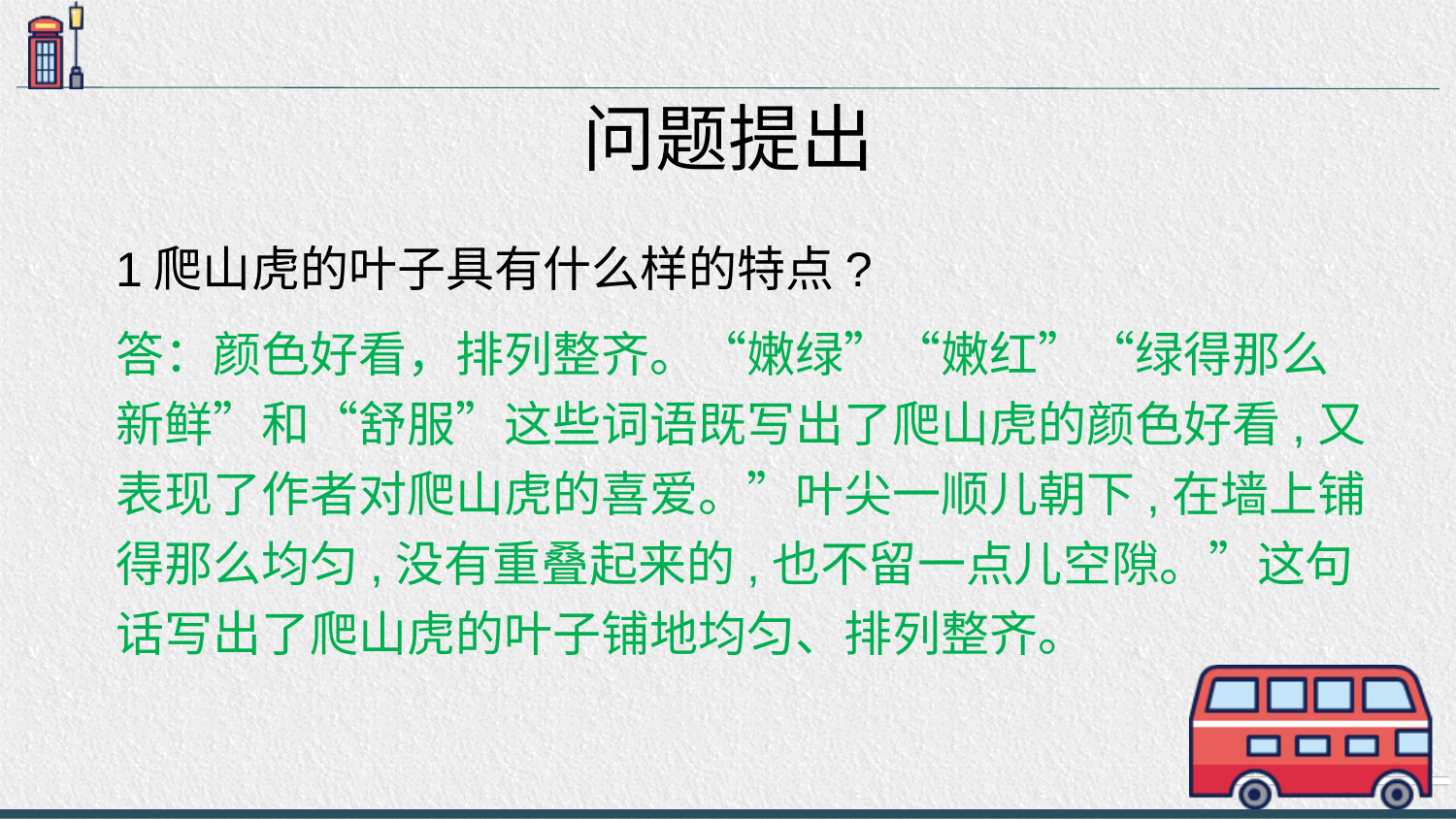

# 问题提出
1爬山虎的叶子具有什么样的特点?
答：颜色好看，排列整齐。“嫩绿”“嫩红”“绿得那么新鲜”和“舒服”这些词语既写出了爬山虎的颜色好看,又表现了作者对爬山虎的喜爱。”叶尖一顺儿朝下,在墙上铺得那么均匀,没有重叠起来的,也不留一点儿空隙。”这句话写出了爬山虎的叶子铺地均匀、排列整齐。